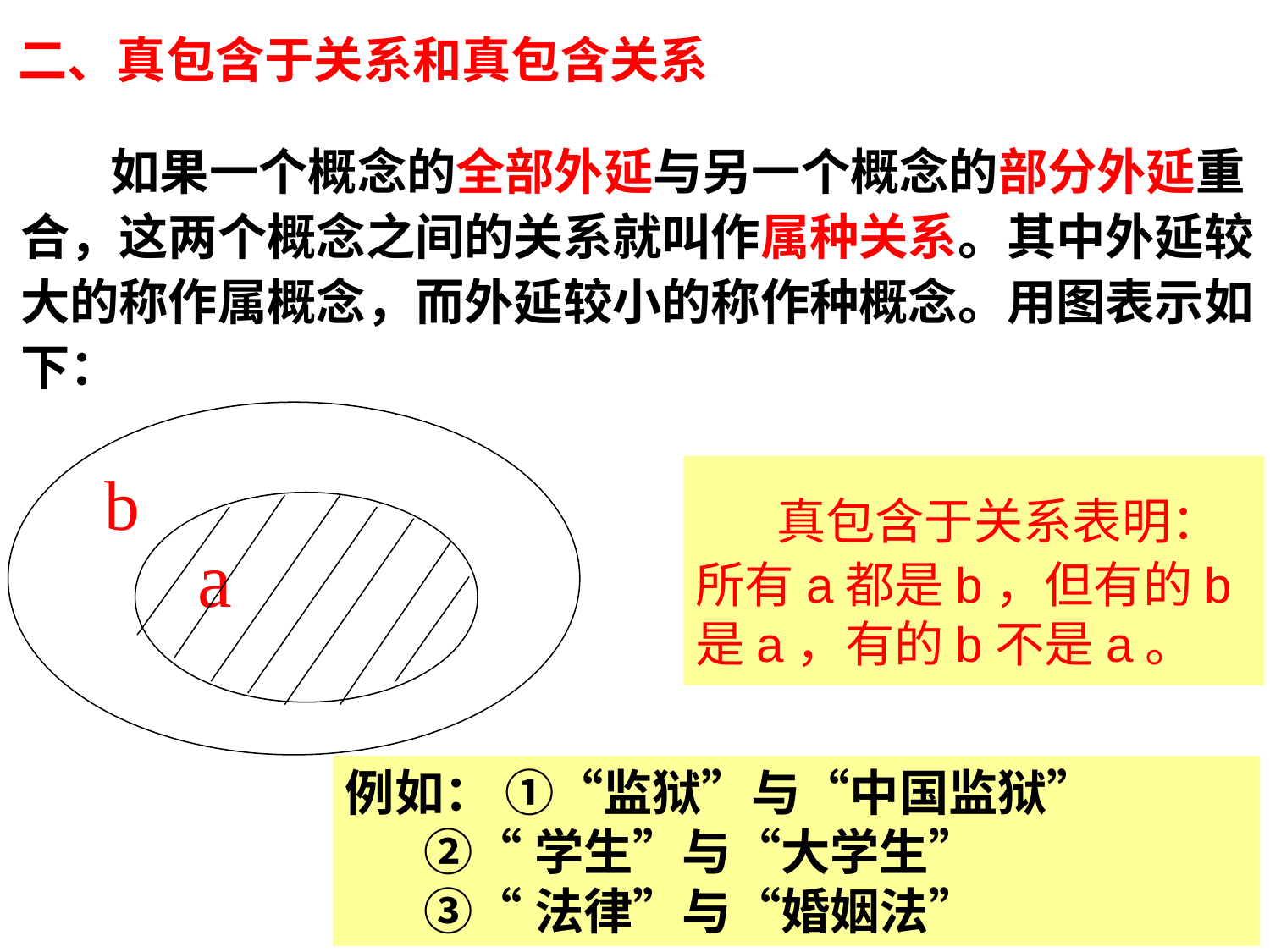

# 二、真包含于关系和真包含关系
       如果一个概念的全部外延与另一个概念的部分外延重合，这两个概念之间的关系就叫作属种关系。其中外延较大的称作属概念，而外延较小的称作种概念。用图表示如下：
b
a

    真包含于关系表明：所有a都是b，但有的b是a，有的b不是a。
例如： ①“监狱”与“中国监狱”
       ②“学生”与“大学生”
       ③“法律”与“婚姻法”